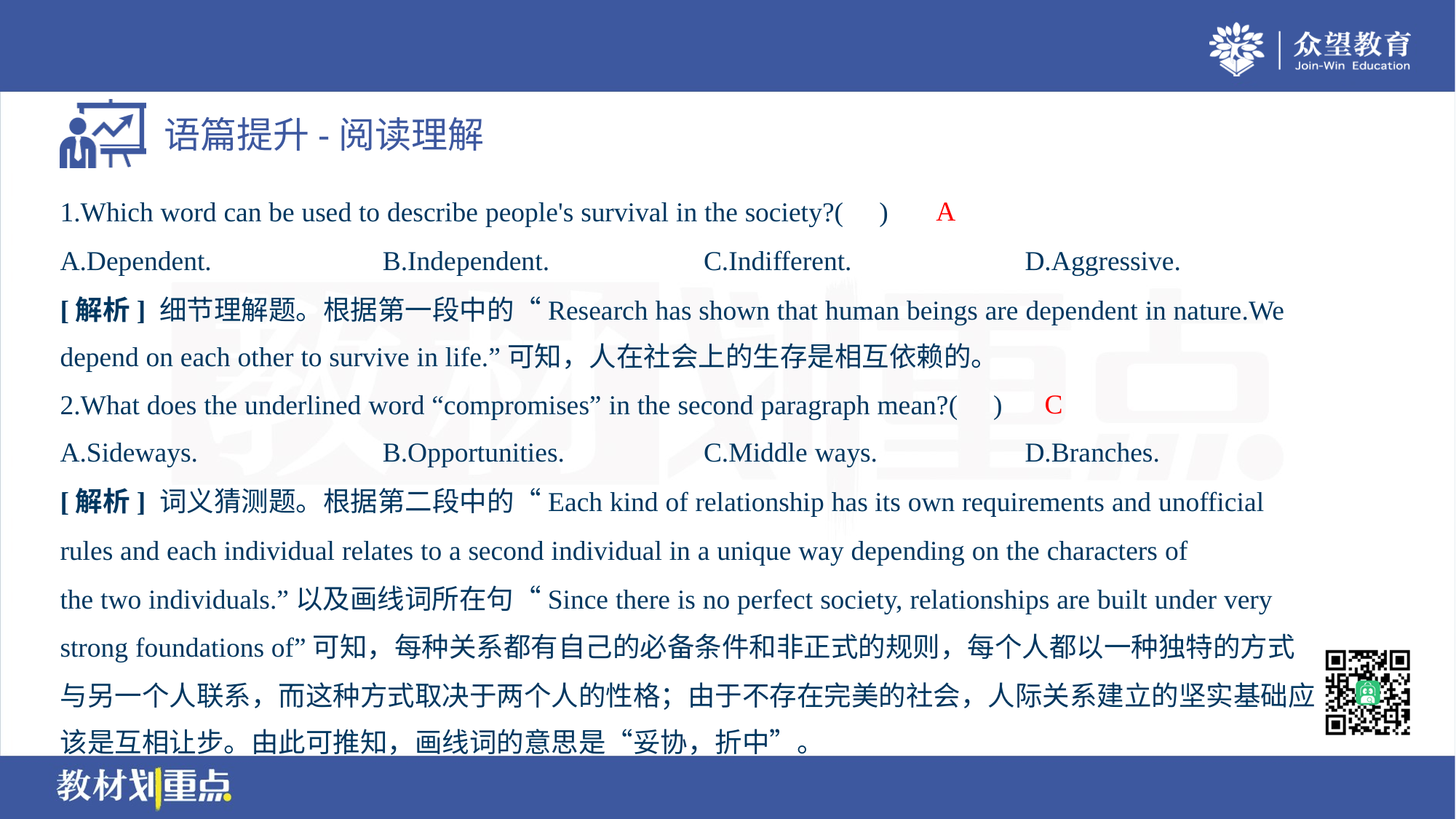

A
1.Which word can be used to describe people's survival in the society?(     )
A.Dependent.	B.Independent.	C.Indifferent.	D.Aggressive.
[解析] 细节理解题。根据第一段中的“Research has shown that human beings are dependent in nature.We
depend on each other to survive in life.”可知，人在社会上的生存是相互依赖的。
C
2.What does the underlined word “compromises” in the second paragraph mean?(     )
A.Sideways.	B.Opportunities.	C.Middle ways.	D.Branches.
[解析] 词义猜测题。根据第二段中的“Each kind of relationship has its own requirements and unofficial
rules and each individual relates to a second individual in a unique way depending on the characters of
the two individuals.”以及画线词所在句“Since there is no perfect society, relationships are built under very
strong foundations of”可知，每种关系都有自己的必备条件和非正式的规则，每个人都以一种独特的方式
与另一个人联系，而这种方式取决于两个人的性格；由于不存在完美的社会，人际关系建立的坚实基础应
该是互相让步。由此可推知，画线词的意思是“妥协，折中”。